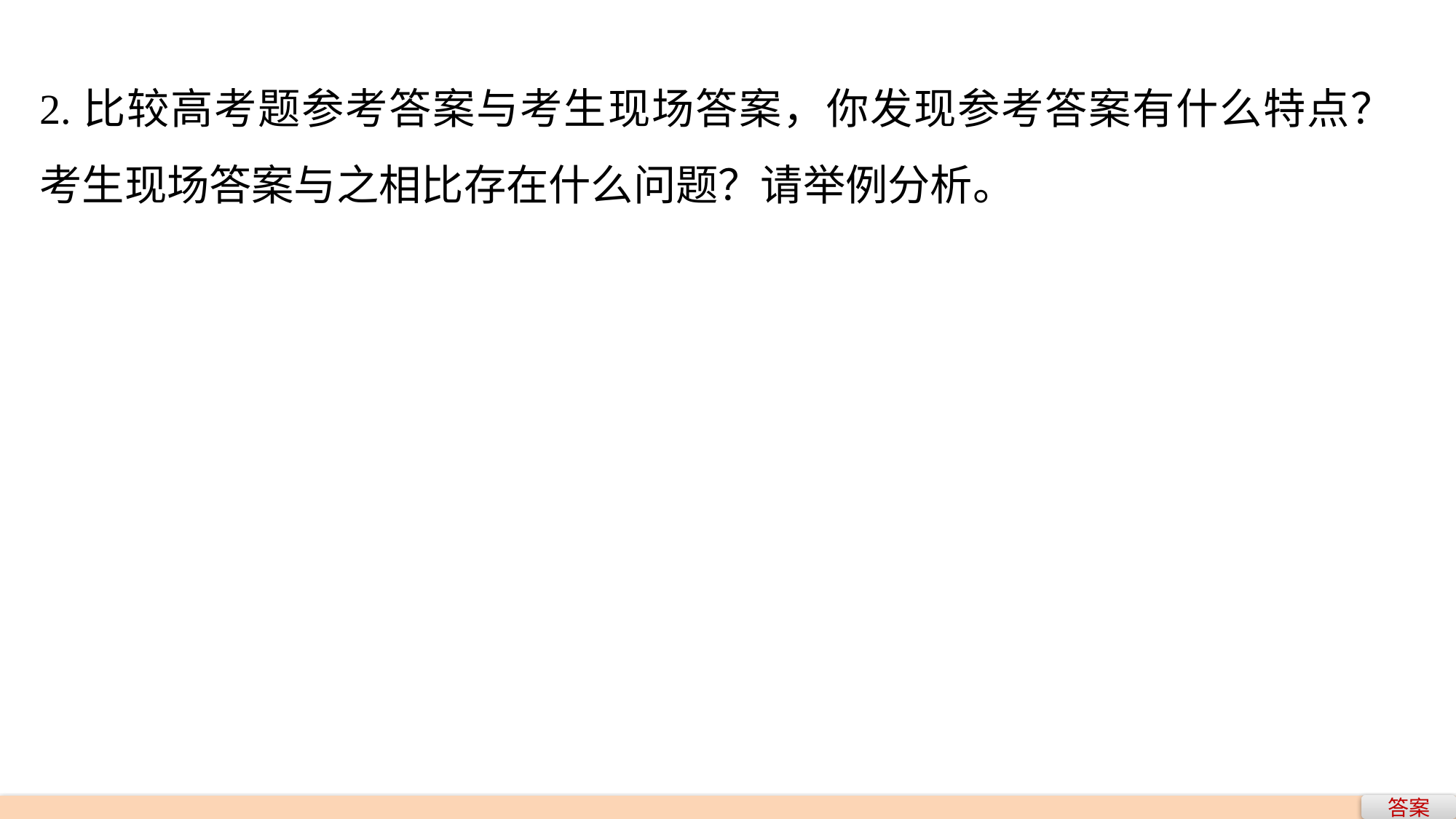

2.比较高考题参考答案与考生现场答案，你发现参考答案有什么特点？考生现场答案与之相比存在什么问题？请举例分析。
答案